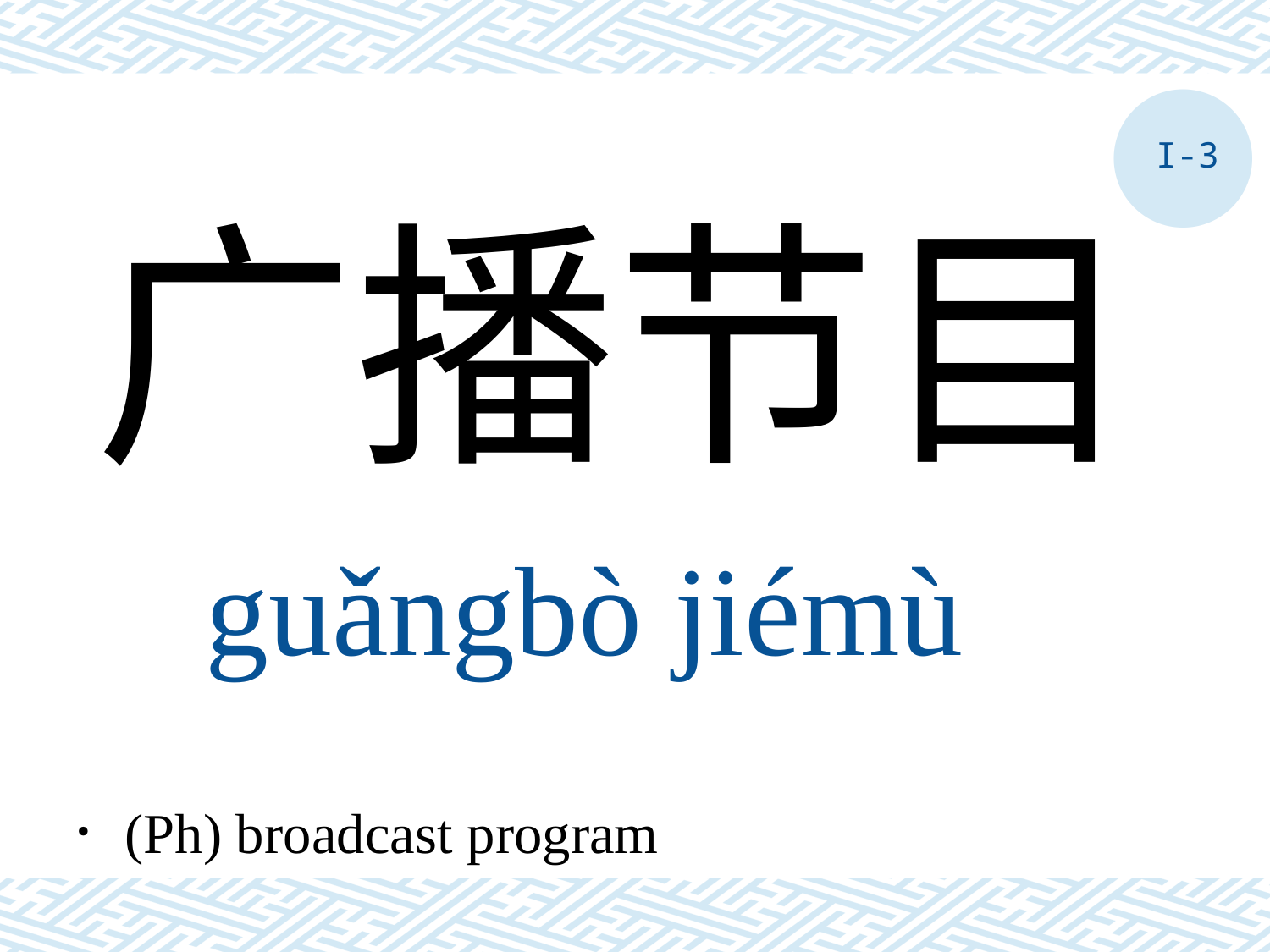

I-3

广播节目
guǎngbò jiémù
．(Ph) broadcast program